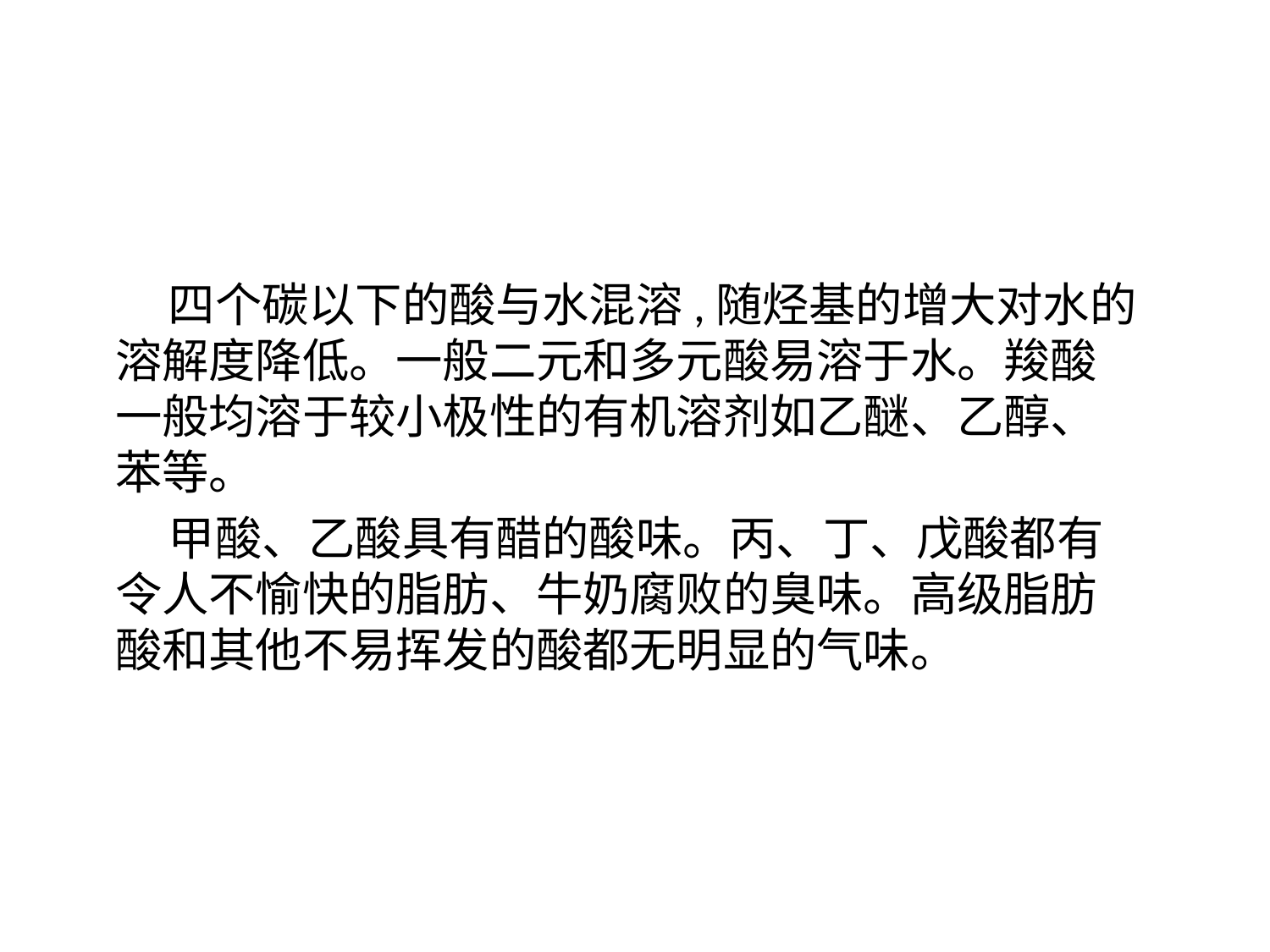

四个碳以下的酸与水混溶,随烃基的增大对水的溶解度降低。一般二元和多元酸易溶于水。羧酸一般均溶于较小极性的有机溶剂如乙醚、乙醇、苯等。
    甲酸、乙酸具有醋的酸味。丙、丁、戊酸都有令人不愉快的脂肪、牛奶腐败的臭味。高级脂肪酸和其他不易挥发的酸都无明显的气味。